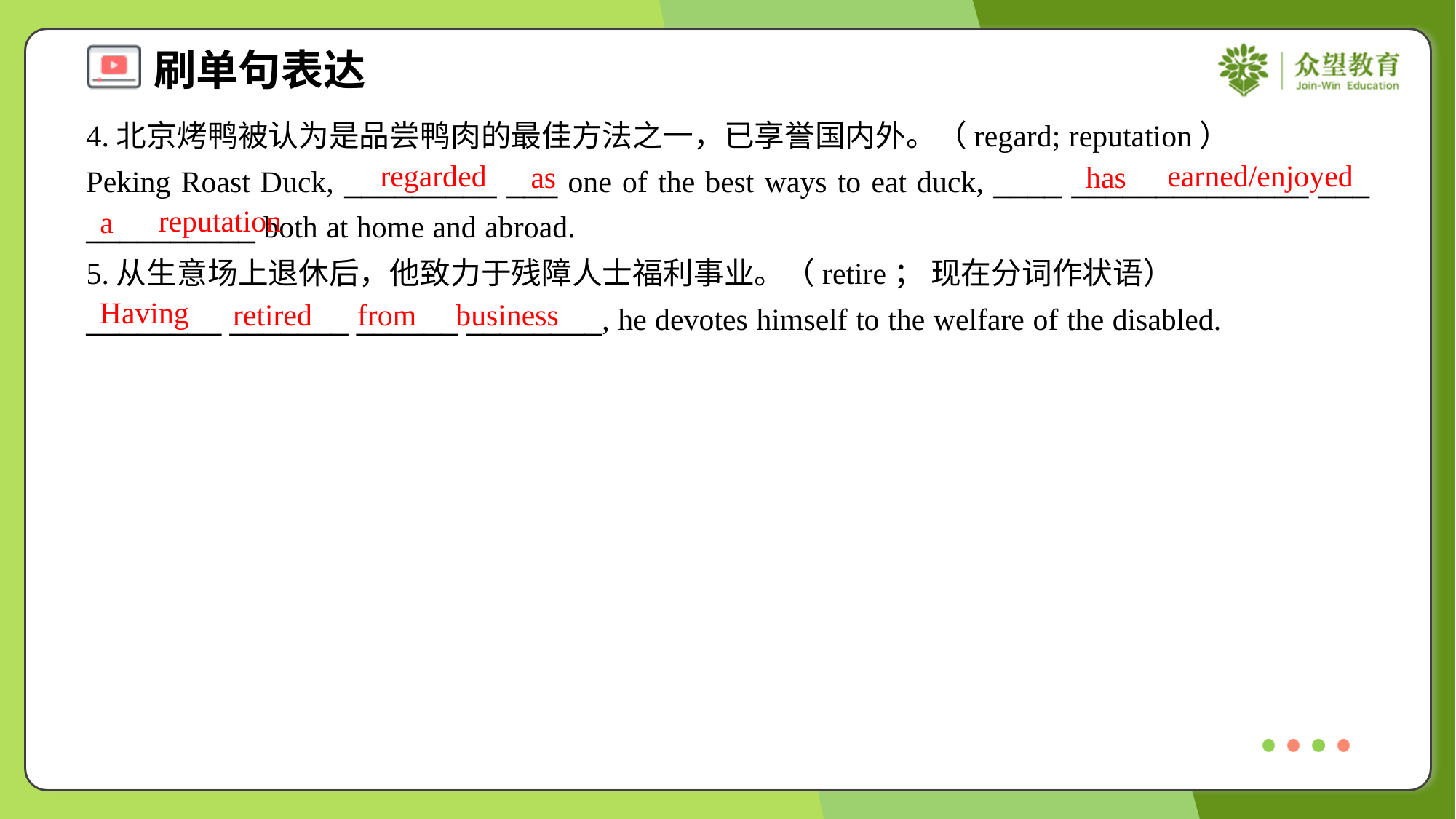

4.北京烤鸭被认为是品尝鸭肉的最佳方法之一，已享誉国内外。（regard; reputation）
Peking Roast Duck, _________ ___ one of the best ways to eat duck, ____ ______________ ___ __________ both at home and abroad.
regarded
earned/enjoyed
as
has
reputation
a
5.从生意场上退休后，他致力于残障人士福利事业。（retire； 现在分词作状语）
________ _______ ______ ________, he devotes himself to the welfare of the disabled.
Having
retired
from
business